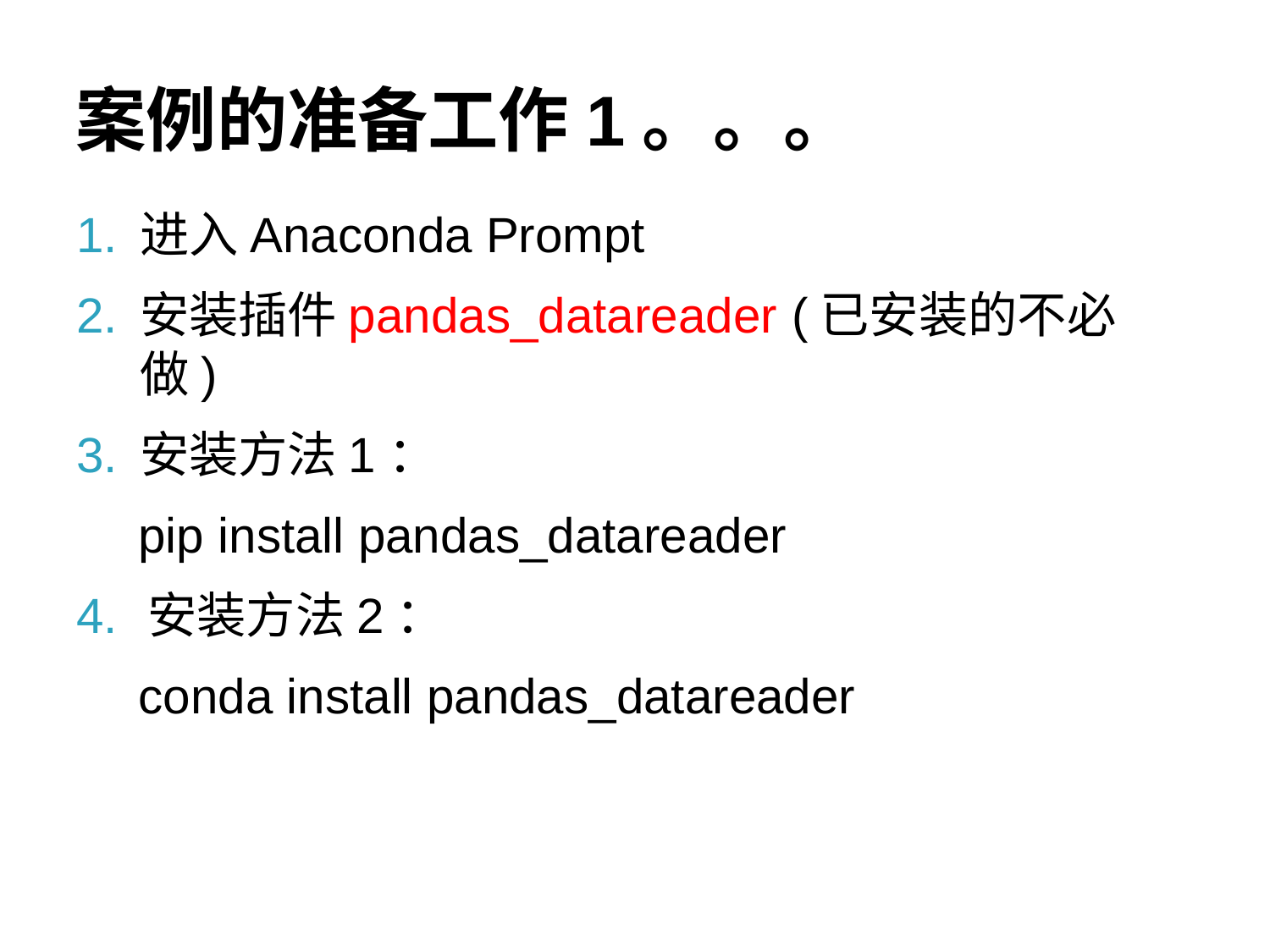

# 案例的准备工作1。。。
进入Anaconda Prompt
安装插件pandas_datareader (已安装的不必做)
安装方法1：
pip install pandas_datareader
安装方法2：
conda install pandas_datareader